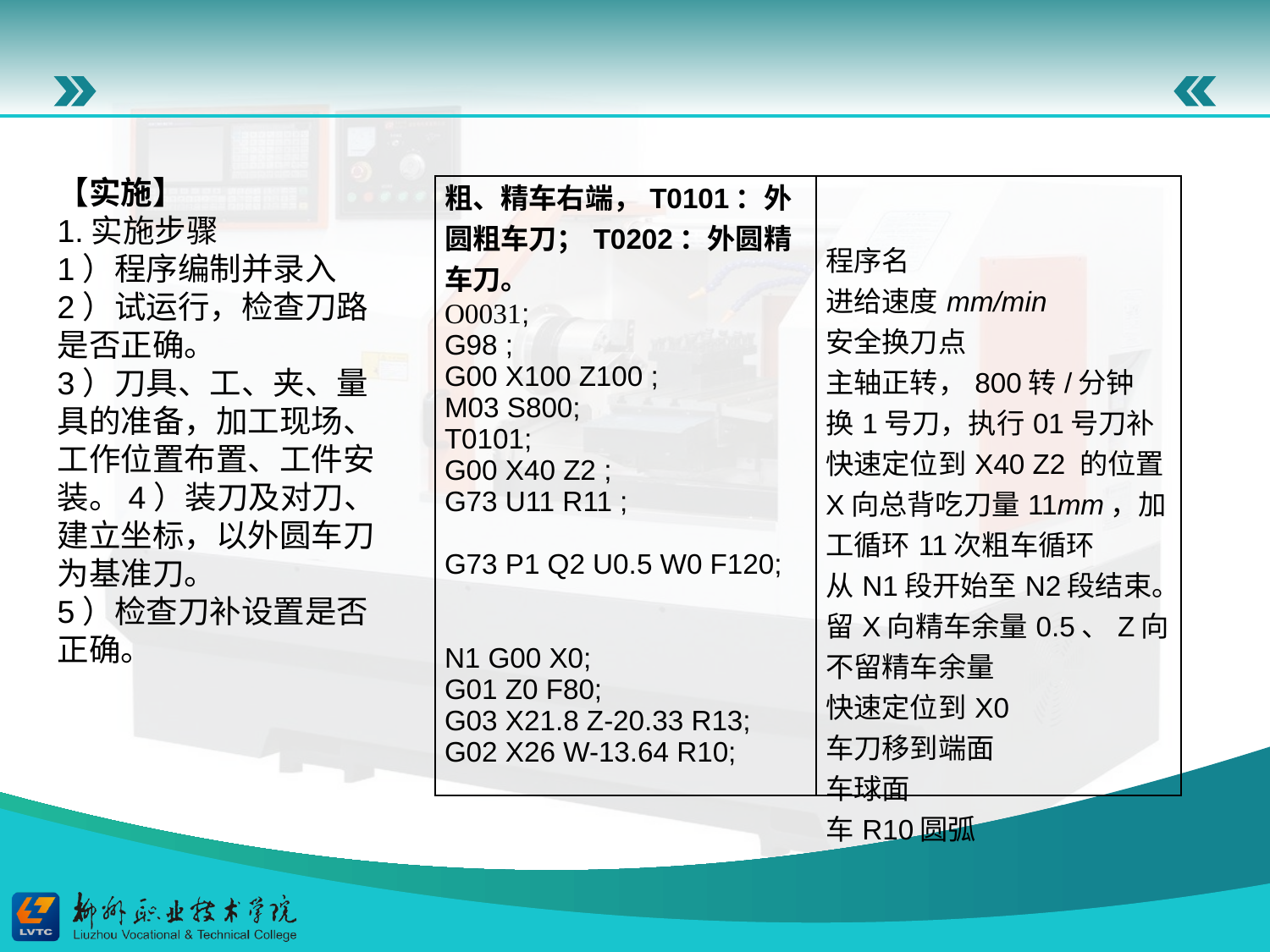

【实施】
1.实施步骤
1）程序编制并录入
2）试运行，检查刀路是否正确。
3）刀具、工、夹、量具的准备，加工现场、工作位置布置、工件安装。4）装刀及对刀、建立坐标，以外圆车刀为基准刀。
5）检查刀补设置是否正确。

| 粗、精车右端，T0101：外圆粗车刀；T0202：外圆精车刀。 O0031; G98 ; G00 X100 Z100 ; M03 S800; T0101; G00 X40 Z2 ; G73 U11 R11 ; G73 P1 Q2 U0.5 W0 F120; N1 G00 X0; G01 Z0 F80; G03 X21.8 Z-20.33 R13; G02 X26 W-13.64 R10; | 程序名 进给速度mm/min 安全换刀点 主轴正转，800转/分钟 换1号刀，执行01号刀补 快速定位到X40 Z2 的位置 X向总背吃刀量11mm，加工循环11次粗车循环 从N1段开始至N2段结束。留X向精车余量0.5、Z向不留精车余量 快速定位到X0 车刀移到端面 车球面 车R10圆弧 |
| --- | --- |